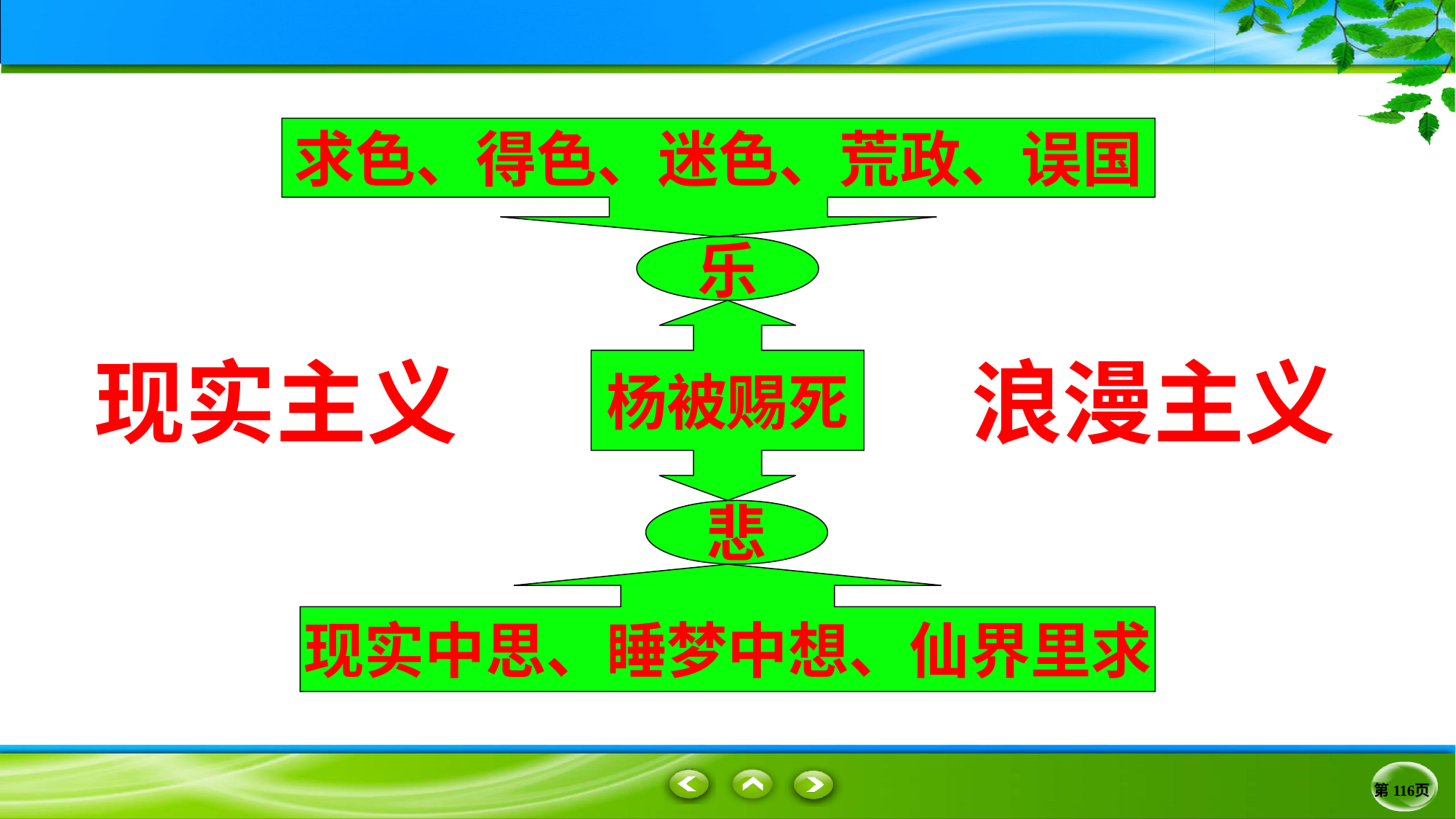

求色、得色、迷色、荒政、误国
乐
杨被赐死
  现实主义
  浪漫主义
悲
现实中思、睡梦中想、仙界里求